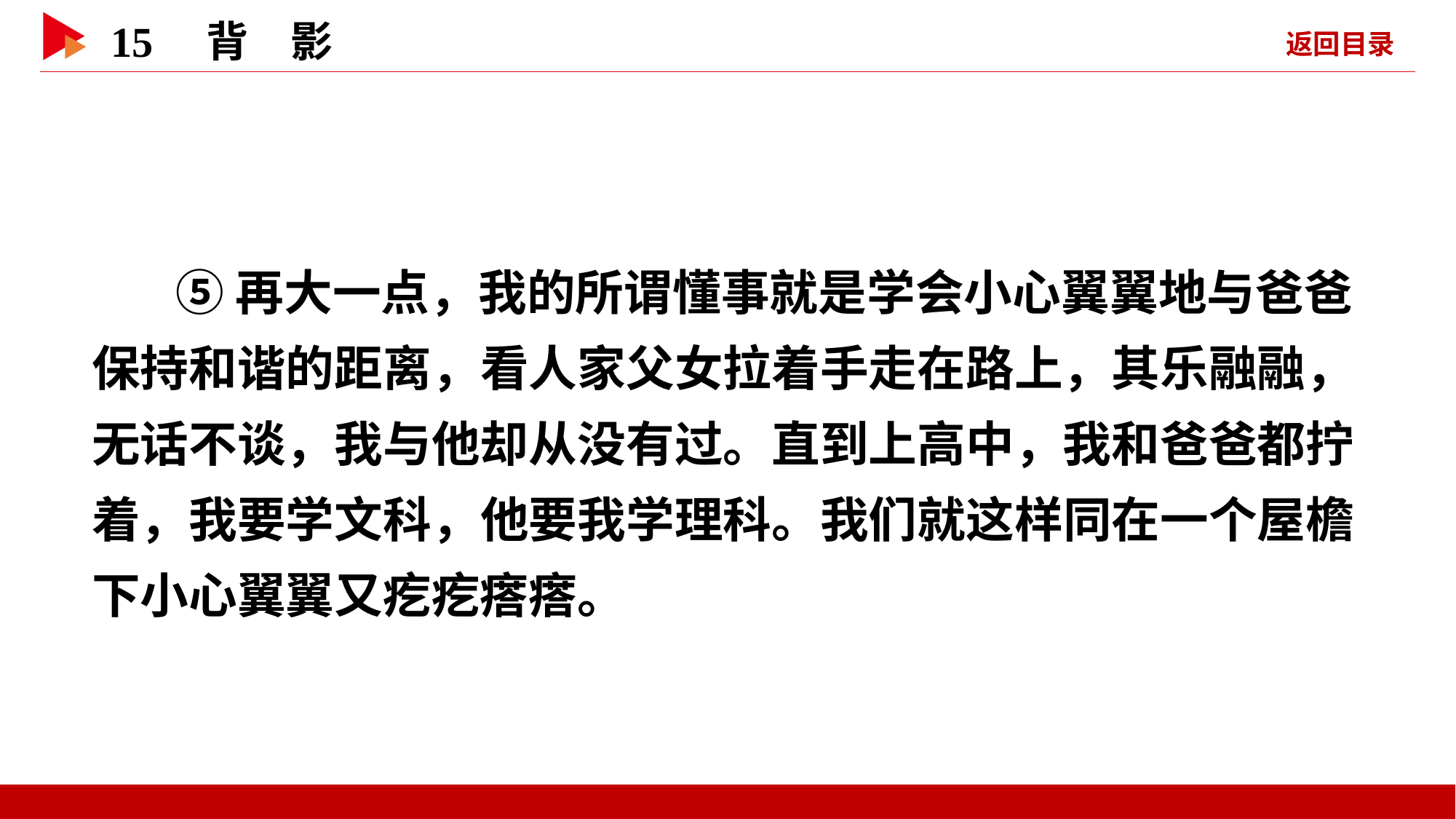

⑤再大一点，我的所谓懂事就是学会小心翼翼地与爸爸保持和谐的距离，看人家父女拉着手走在路上，其乐融融，无话不谈，我与他却从没有过。直到上高中，我和爸爸都拧着，我要学文科，他要我学理科。我们就这样同在一个屋檐下小心翼翼又疙疙瘩瘩。